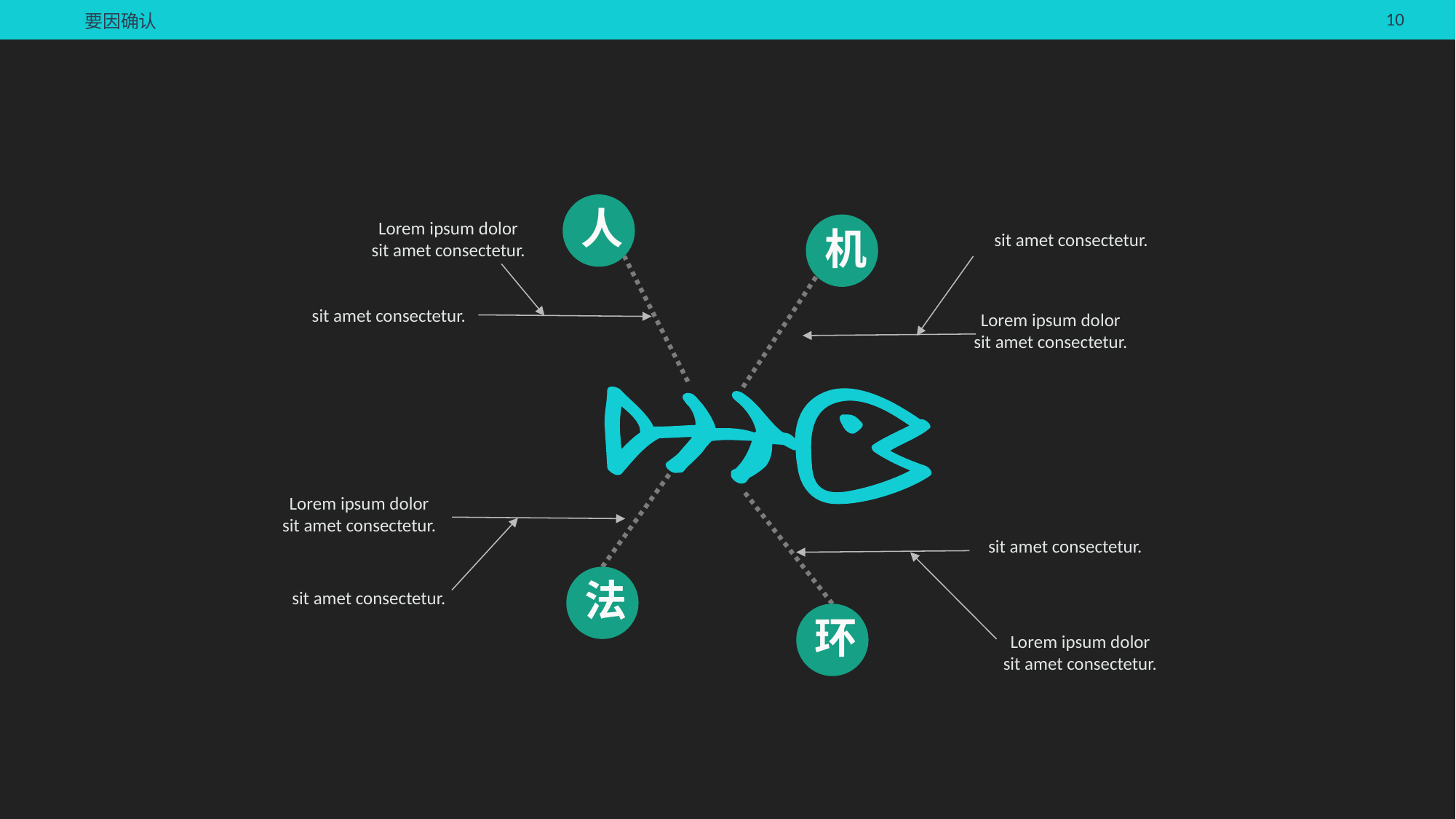

要因确认
人
Lorem ipsum dolor sit amet consectetur.
机
sit amet consectetur.
sit amet consectetur.
Lorem ipsum dolor sit amet consectetur.

Lorem ipsum dolor sit amet consectetur.
sit amet consectetur.
法
sit amet consectetur.
环
Lorem ipsum dolor sit amet consectetur.